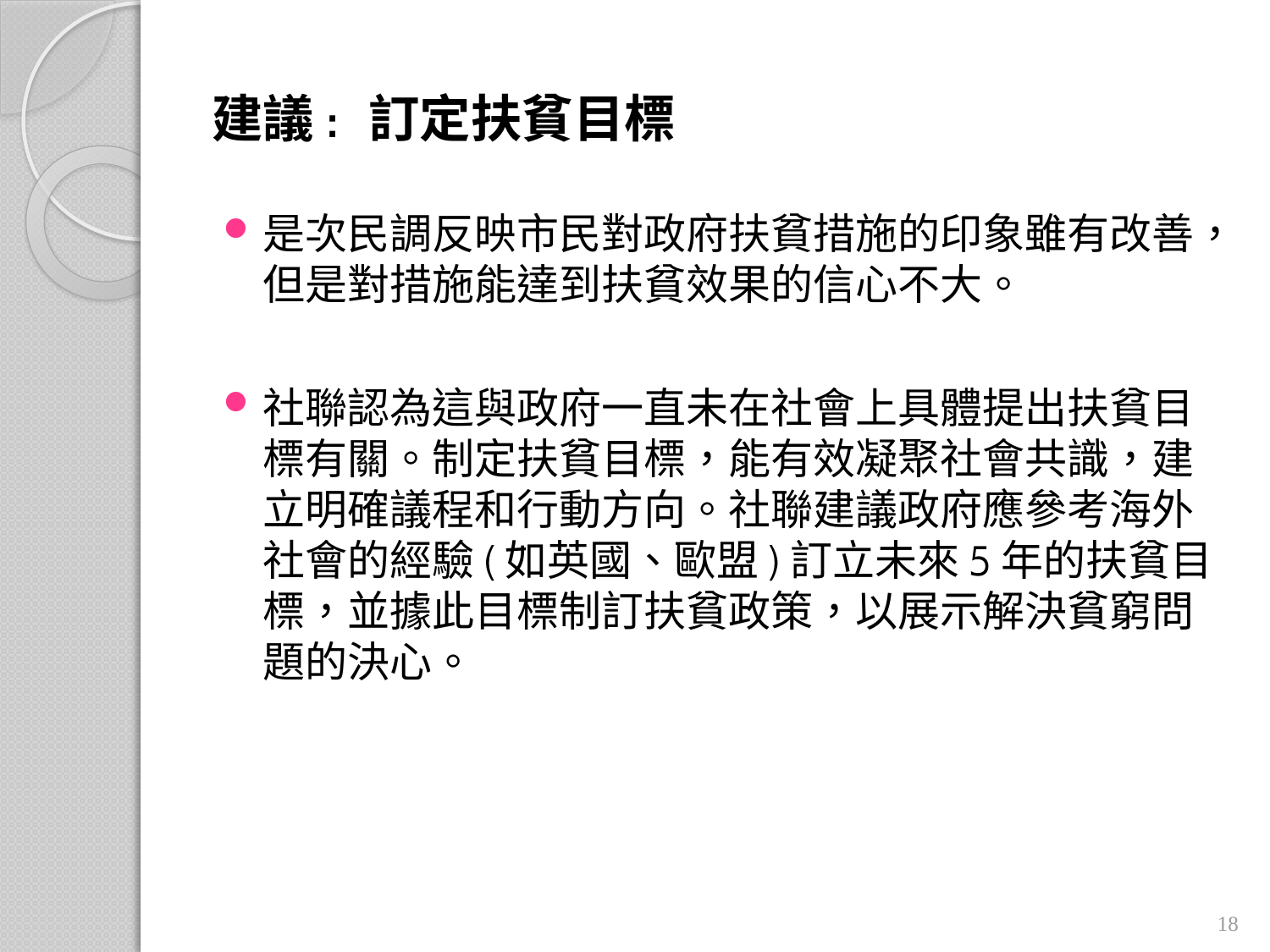

# 建議: 訂定扶貧目標
是次民調反映市民對政府扶貧措施的印象雖有改善，但是對措施能達到扶貧效果的信心不大。

社聯認為這與政府一直未在社會上具體提出扶貧目標有關。制定扶貧目標，能有效凝聚社會共識，建立明確議程和行動方向。社聯建議政府應參考海外社會的經驗(如英國、歐盟)訂立未來5年的扶貧目標，並據此目標制訂扶貧政策，以展示解決貧窮問題的決心。
18